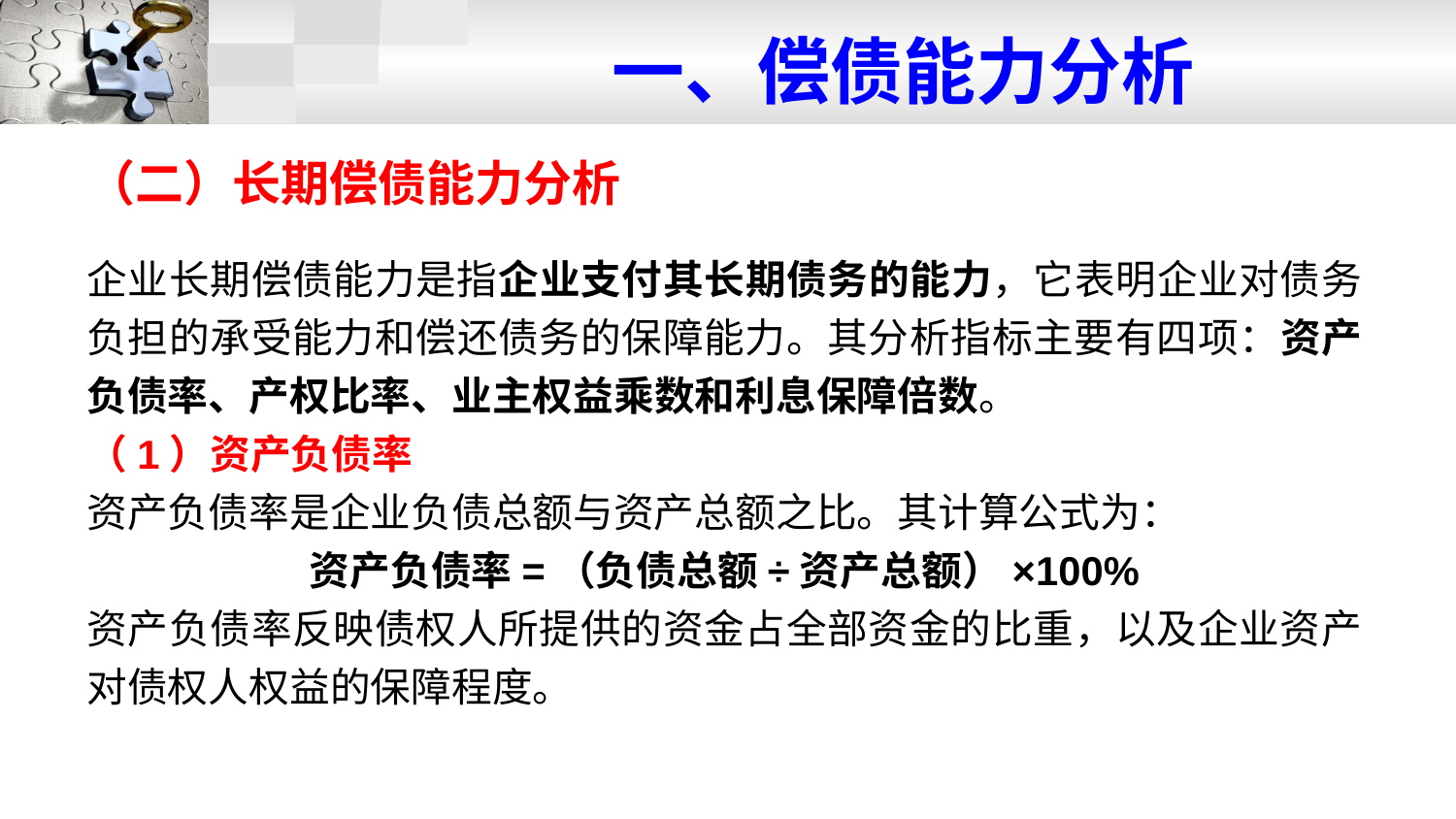

# 一、偿债能力分析
（二）长期偿债能力分析
企业长期偿债能力是指企业支付其长期债务的能力，它表明企业对债务负担的承受能力和偿还债务的保障能力。其分析指标主要有四项：资产负债率、产权比率、业主权益乘数和利息保障倍数。
（1）资产负债率
资产负债率是企业负债总额与资产总额之比。其计算公式为：
资产负债率=（负债总额÷资产总额）×100%
资产负债率反映债权人所提供的资金占全部资金的比重，以及企业资产对债权人权益的保障程度。